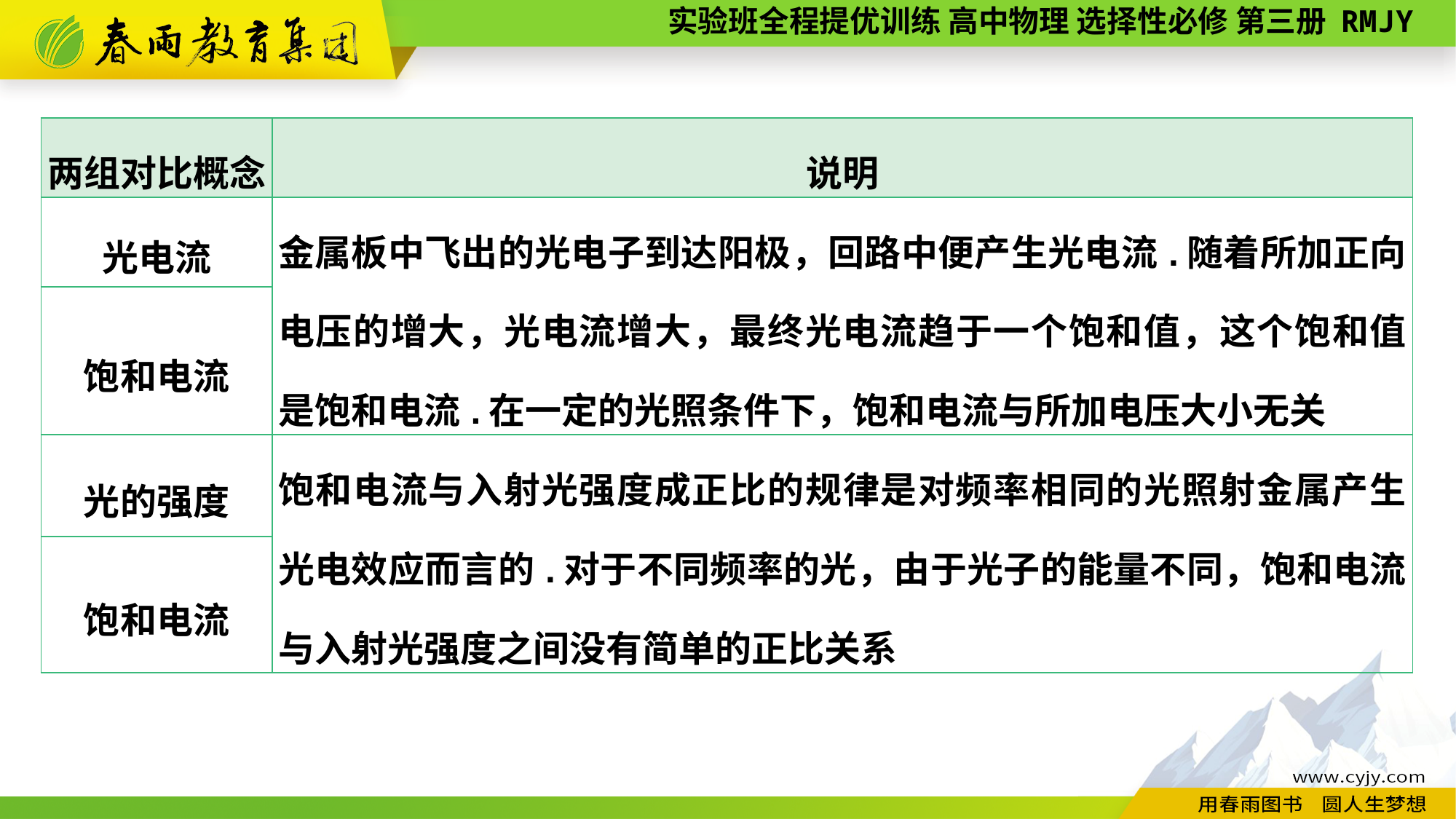

| 两组对比概念 | 说明 |
| --- | --- |
| 光电流 | 金属板中飞出的光电子到达阳极，回路中便产生光电流.随着所加正向电压的增大，光电流增大，最终光电流趋于一个饱和值，这个饱和值是饱和电流.在一定的光照条件下，饱和电流与所加电压大小无关 |
| 饱和电流 |  |
| 光的强度 | 饱和电流与入射光强度成正比的规律是对频率相同的光照射金属产生光电效应而言的.对于不同频率的光，由于光子的能量不同，饱和电流与入射光强度之间没有简单的正比关系 |
| 饱和电流 |  |